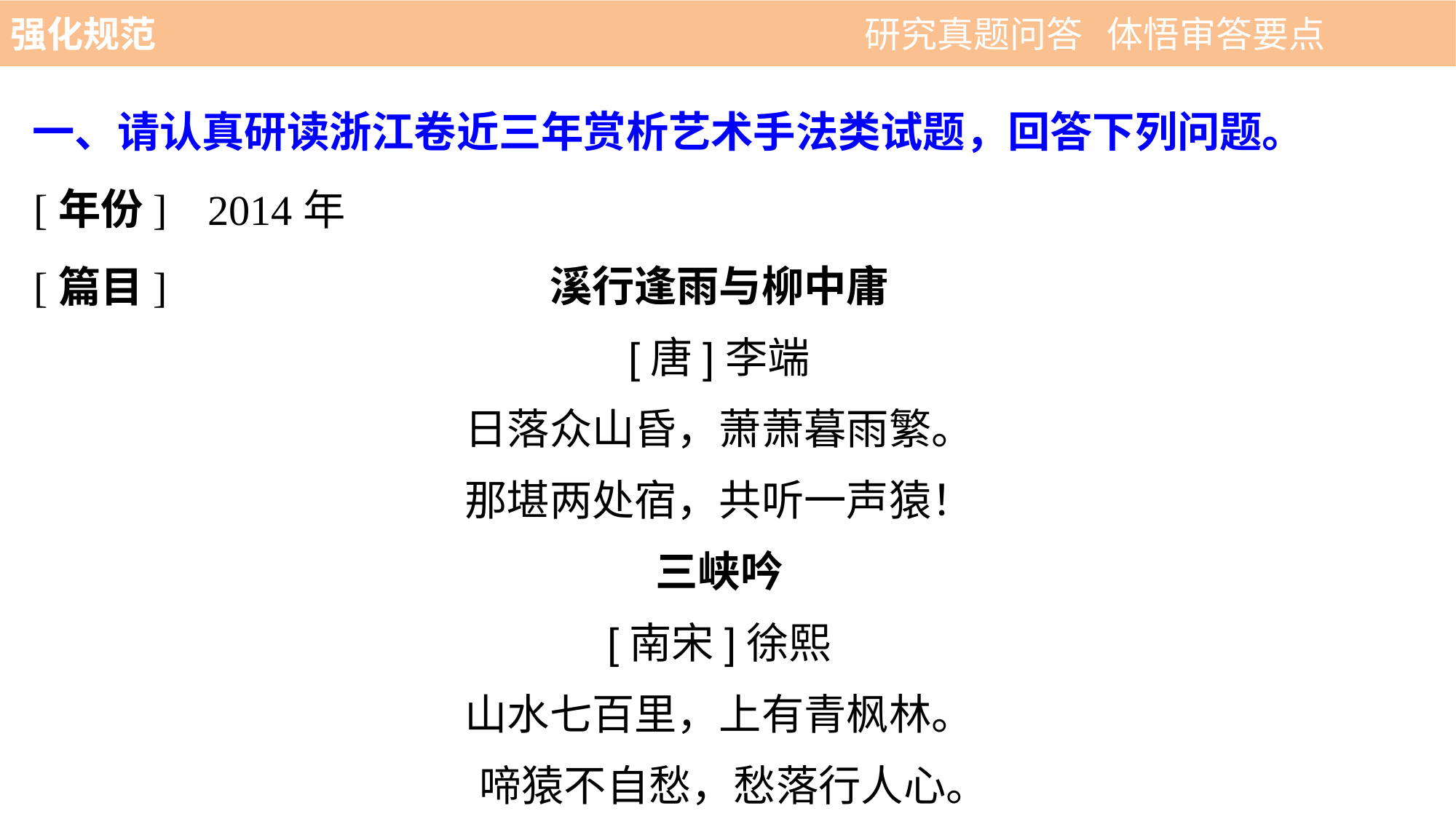

强化规范                                     　 　　　　　　　　　    研究真题问答   体悟审答要点
一、请认真研读浙江卷近三年赏析艺术手法类试题，回答下列问题。
[年份]
2014年
[篇目]
溪行逢雨与柳中庸
[唐]李端
日落众山昏，萧萧暮雨繁。
那堪两处宿，共听一声猿！
三峡吟
[南宋]徐熙
山水七百里，上有青枫林。
  啼猿不自愁，愁落行人心。